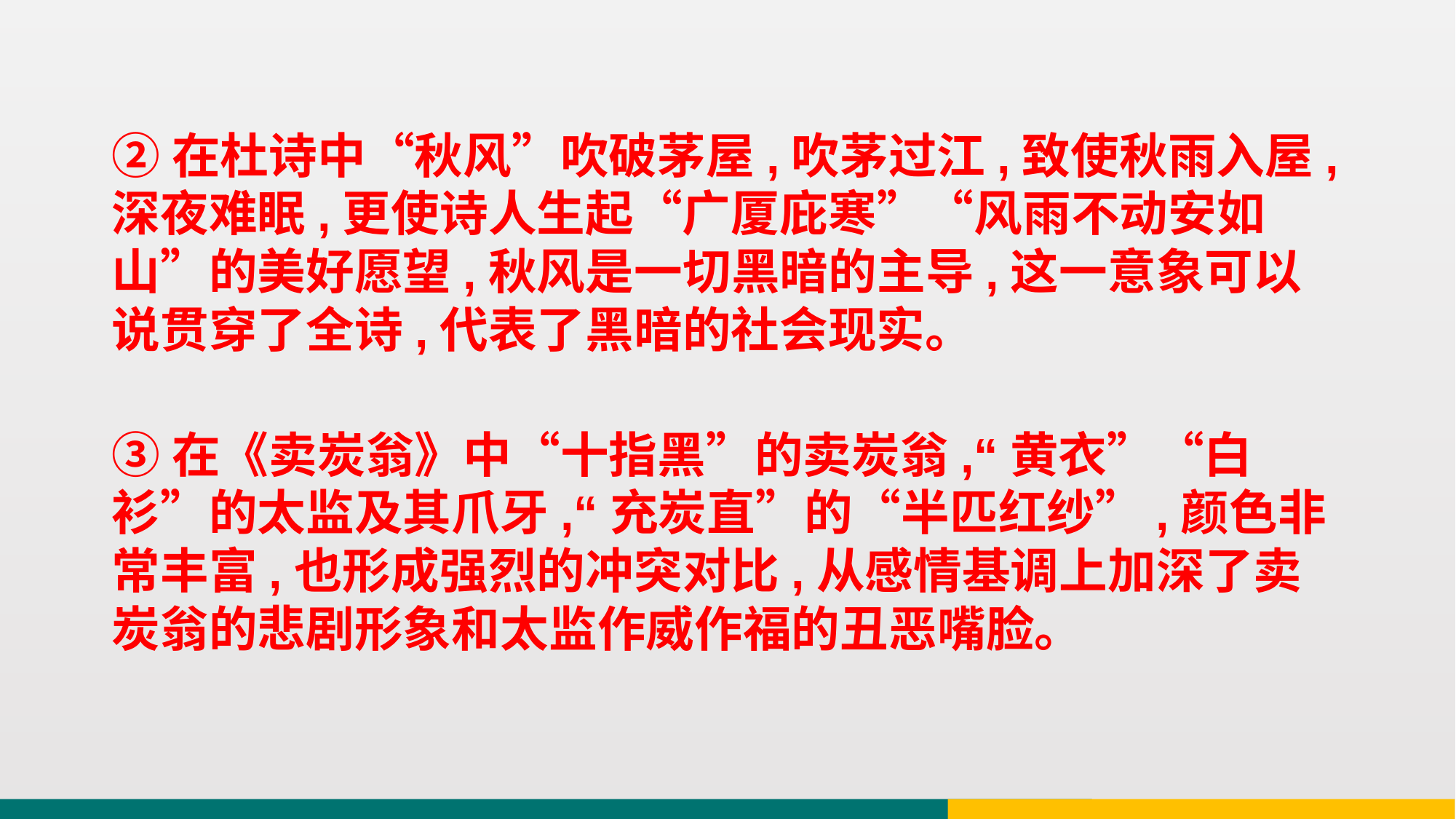

②在杜诗中“秋风”吹破茅屋,吹茅过江,致使秋雨入屋,深夜难眠,更使诗人生起“广厦庇寒”“风雨不动安如山”的美好愿望,秋风是一切黑暗的主导,这一意象可以说贯穿了全诗,代表了黑暗的社会现实。

③在《卖炭翁》中“十指黑”的卖炭翁,“黄衣”“白衫”的太监及其爪牙,“充炭直”的“半匹红纱”,颜色非常丰富,也形成强烈的冲突对比,从感情基调上加深了卖炭翁的悲剧形象和太监作威作福的丑恶嘴脸。